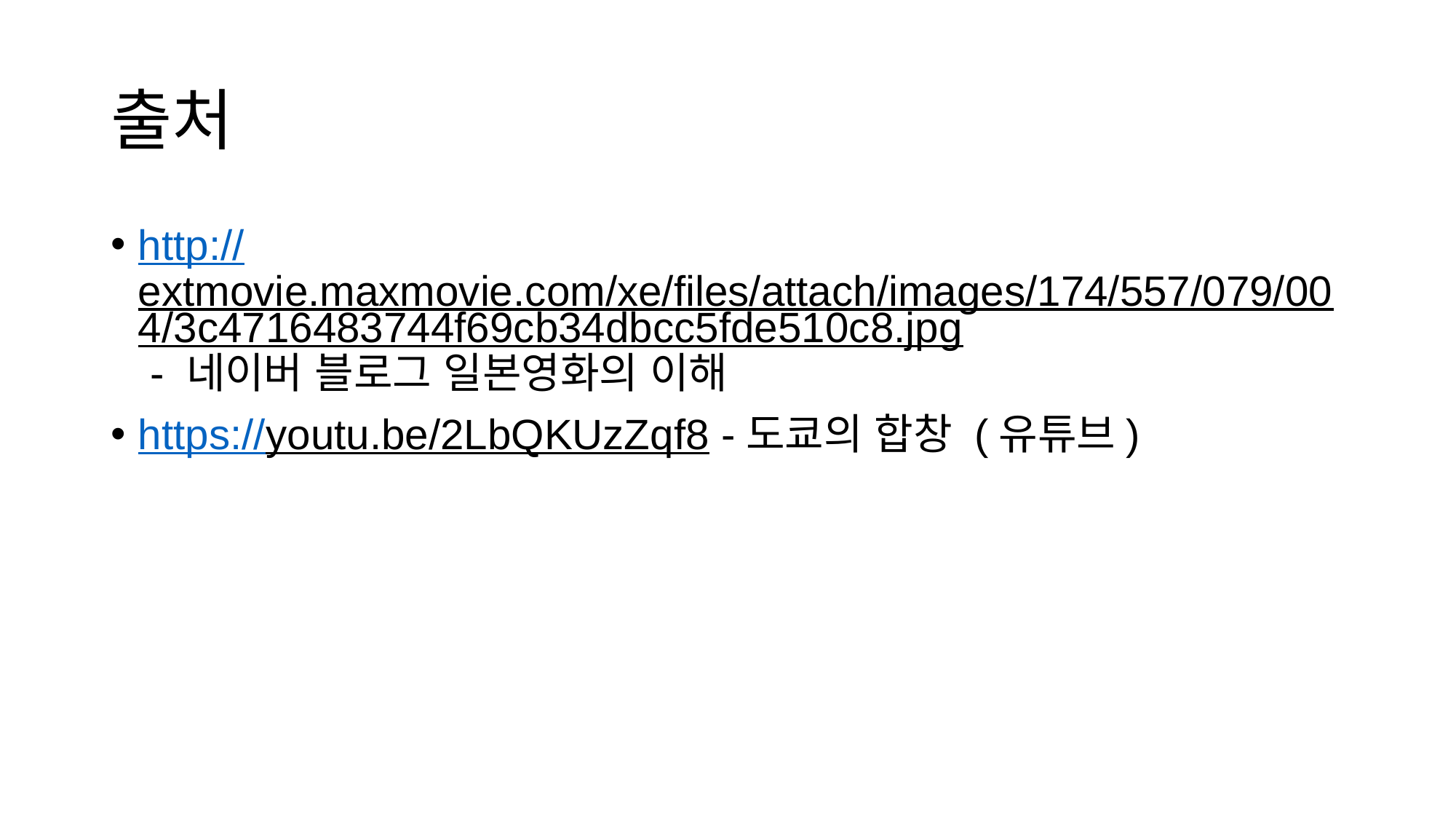

# 출처
http://extmovie.maxmovie.com/xe/files/attach/images/174/557/079/004/3c4716483744f69cb34dbcc5fde510c8.jpg - 네이버 블로그 일본영화의 이해
https://youtu.be/2LbQKUzZqf8 -도쿄의 합창 (유튜브)